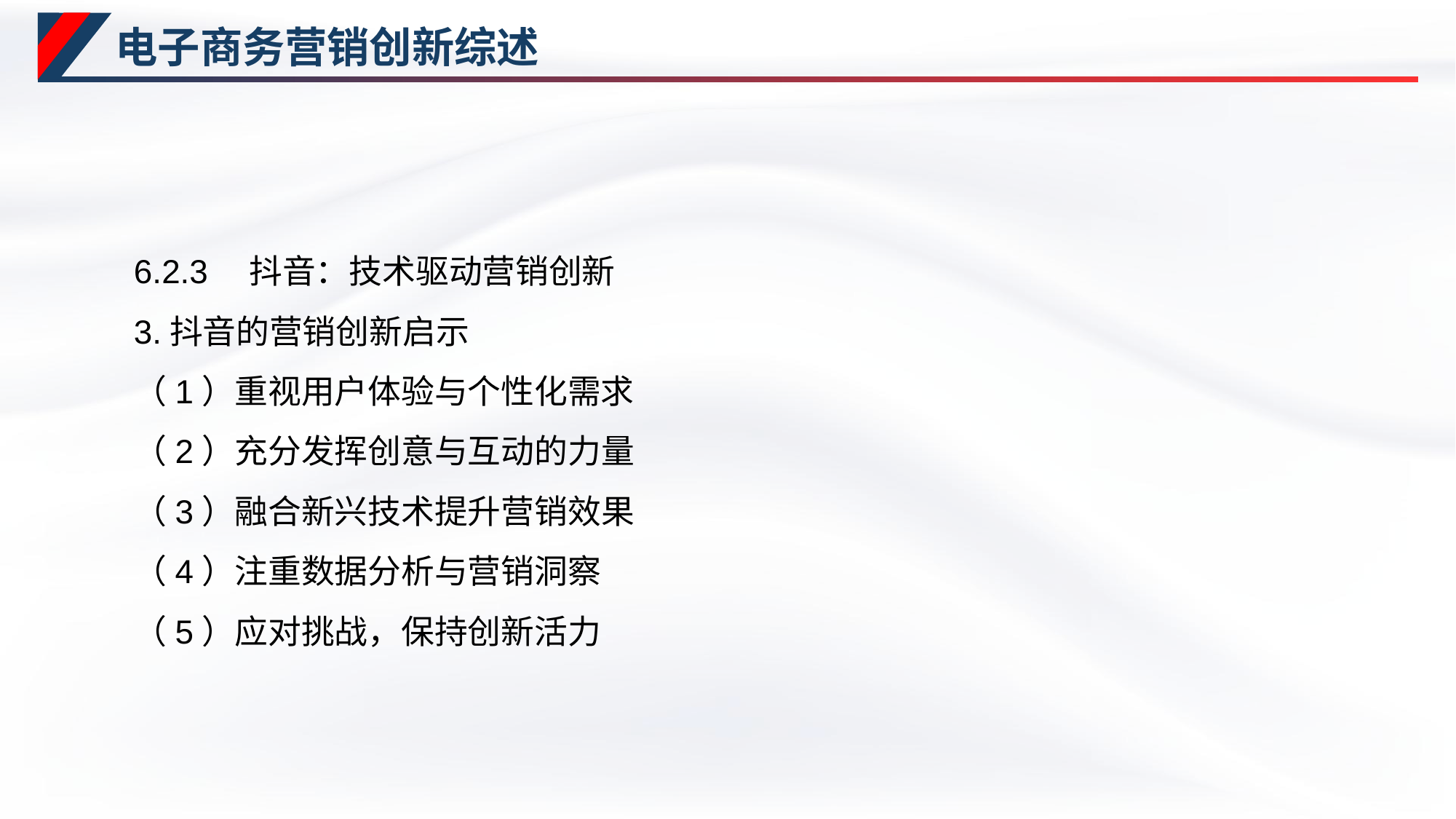

# 电子商务营销创新综述
6.2.3　抖音：技术驱动营销创新
3.抖音的营销创新启示
（1）重视用户体验与个性化需求
（2）充分发挥创意与互动的力量
（3）融合新兴技术提升营销效果
（4）注重数据分析与营销洞察
（5）应对挑战，保持创新活力